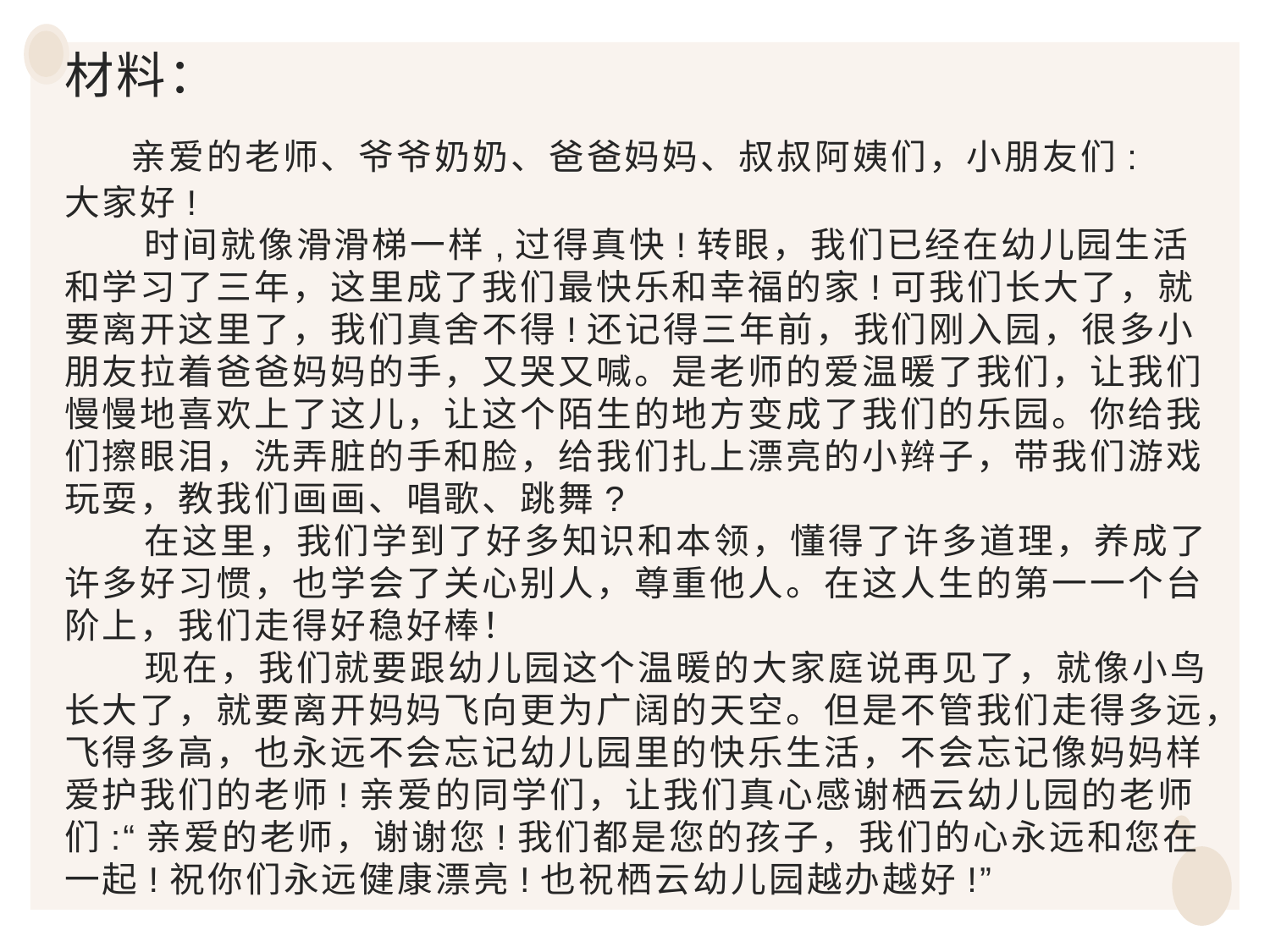

材料：
    亲爱的老师、爷爷奶奶、爸爸妈妈、叔叔阿姨们，小朋友们:
大家好!
时间就像滑滑梯一样,过得真快!转眼，我们已经在幼儿园生活和学习了三年，这里成了我们最快乐和幸福的家!可我们长大了，就要离开这里了，我们真舍不得!还记得三年前，我们刚入园，很多小朋友拉着爸爸妈妈的手，又哭又喊。是老师的爱温暖了我们，让我们慢慢地喜欢上了这儿，让这个陌生的地方变成了我们的乐园。你给我们擦眼泪，洗弄脏的手和脸，给我们扎上漂亮的小辫子，带我们游戏玩耍，教我们画画、唱歌、跳舞?
在这里，我们学到了好多知识和本领，懂得了许多道理，养成了许多好习惯，也学会了关心别人，尊重他人。在这人生的第一一个台阶上，我们走得好稳好棒！
现在，我们就要跟幼儿园这个温暖的大家庭说再见了，就像小鸟长大了，就要离开妈妈飞向更为广阔的天空。但是不管我们走得多远，飞得多高，也永远不会忘记幼儿园里的快乐生活，不会忘记像妈妈样爱护我们的老师!亲爱的同学们，让我们真心感谢栖云幼儿园的老师们:“亲爱的老师，谢谢您!我们都是您的孩子，我们的心永远和您在一起!祝你们永远健康漂亮!也祝栖云幼儿园越办越好!”